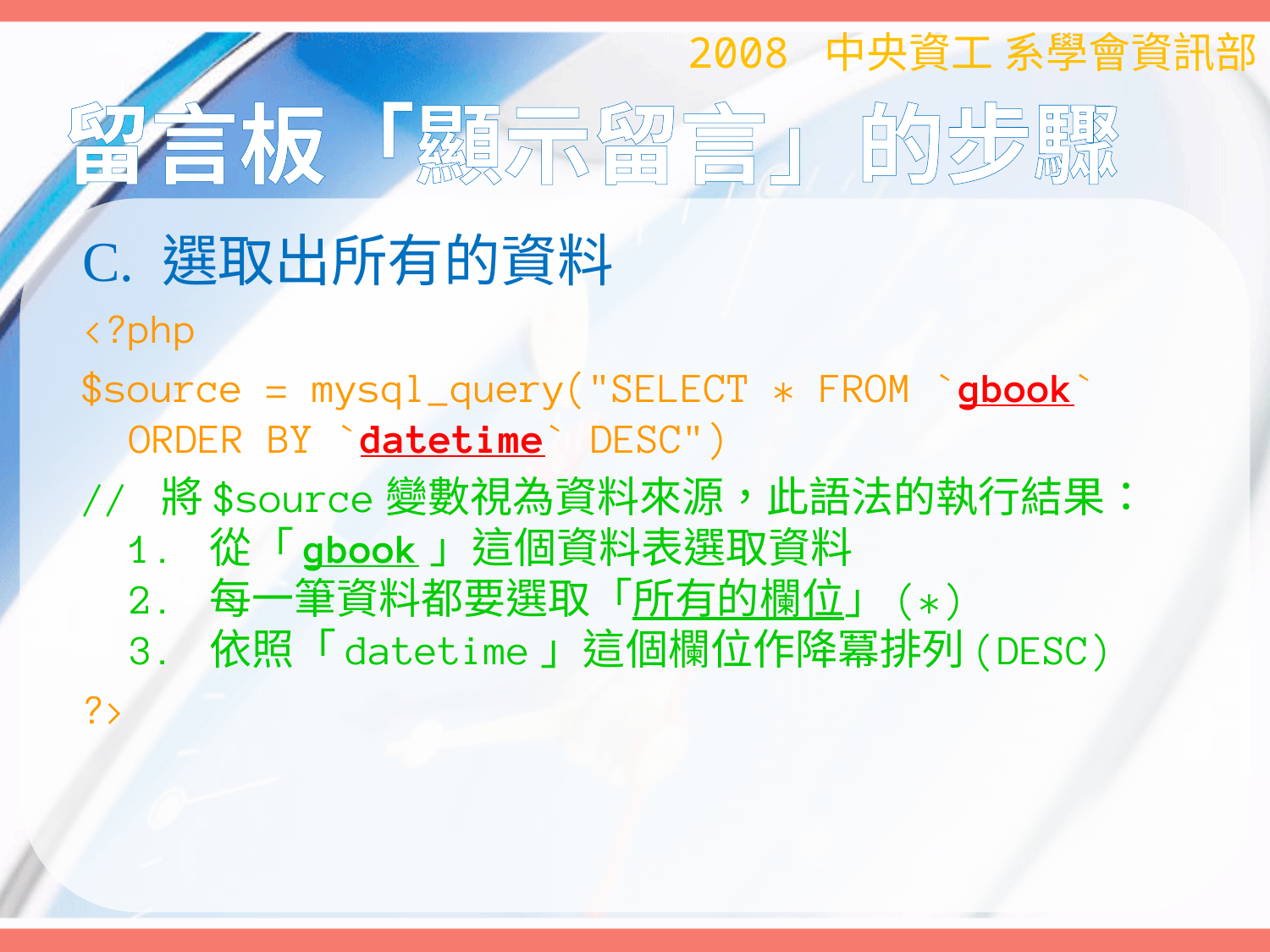

2008 中央資工 系學會資訊部
# 留言板「顯示留言」的步驟

C. 選取出所有的資料
<?php
$source = mysql_query("SELECT * FROM `gbook` ORDER BY `datetime` DESC")
// 將$source變數視為資料來源，此語法的執行結果：
1. 從「gbook」這個資料表選取資料
2. 每一筆資料都要選取「所有的欄位」(*)
3. 依照「datetime」這個欄位作降冪排列(DESC)
?>